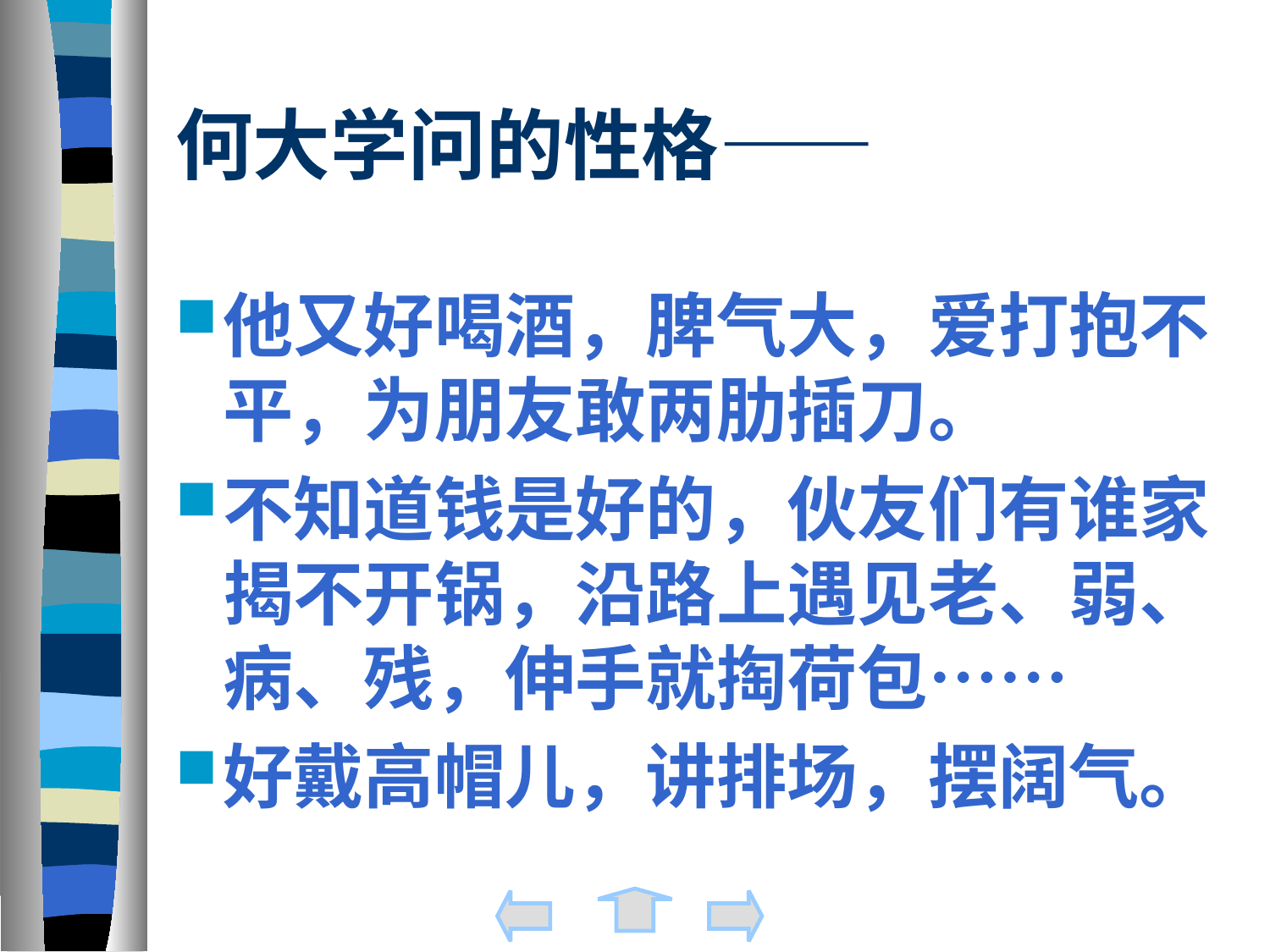

# 何大学问的性格——
他又好喝酒，脾气大，爱打抱不平，为朋友敢两肋插刀。
不知道钱是好的，伙友们有谁家揭不开锅，沿路上遇见老、弱、病、残，伸手就掏荷包……
好戴高帽儿，讲排场，摆阔气。